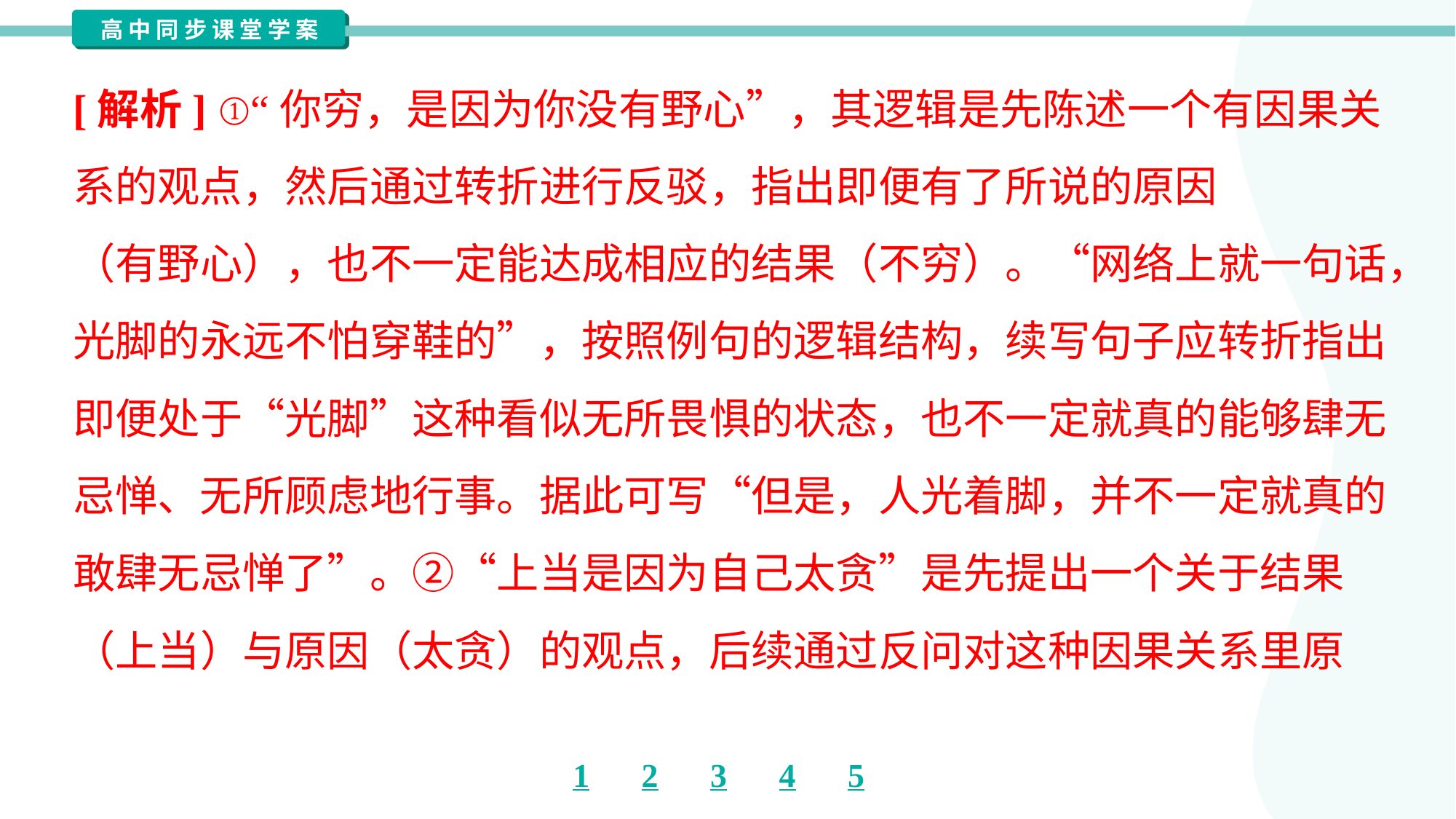

[解析] ①“你穷，是因为你没有野心”，其逻辑是先陈述一个有因果关
系的观点，然后通过转折进行反驳，指出即便有了所说的原因
（有野心），也不一定能达成相应的结果（不穷）。“网络上就一句话，
光脚的永远不怕穿鞋的”，按照例句的逻辑结构，续写句子应转折指出
即便处于“光脚”这种看似无所畏惧的状态，也不一定就真的能够肆无
忌惮、无所顾虑地行事。据此可写“但是，人光着脚，并不一定就真的
敢肆无忌惮了”。②“上当是因为自己太贪”是先提出一个关于结果
（上当）与原因（太贪）的观点，后续通过反问对这种因果关系里原